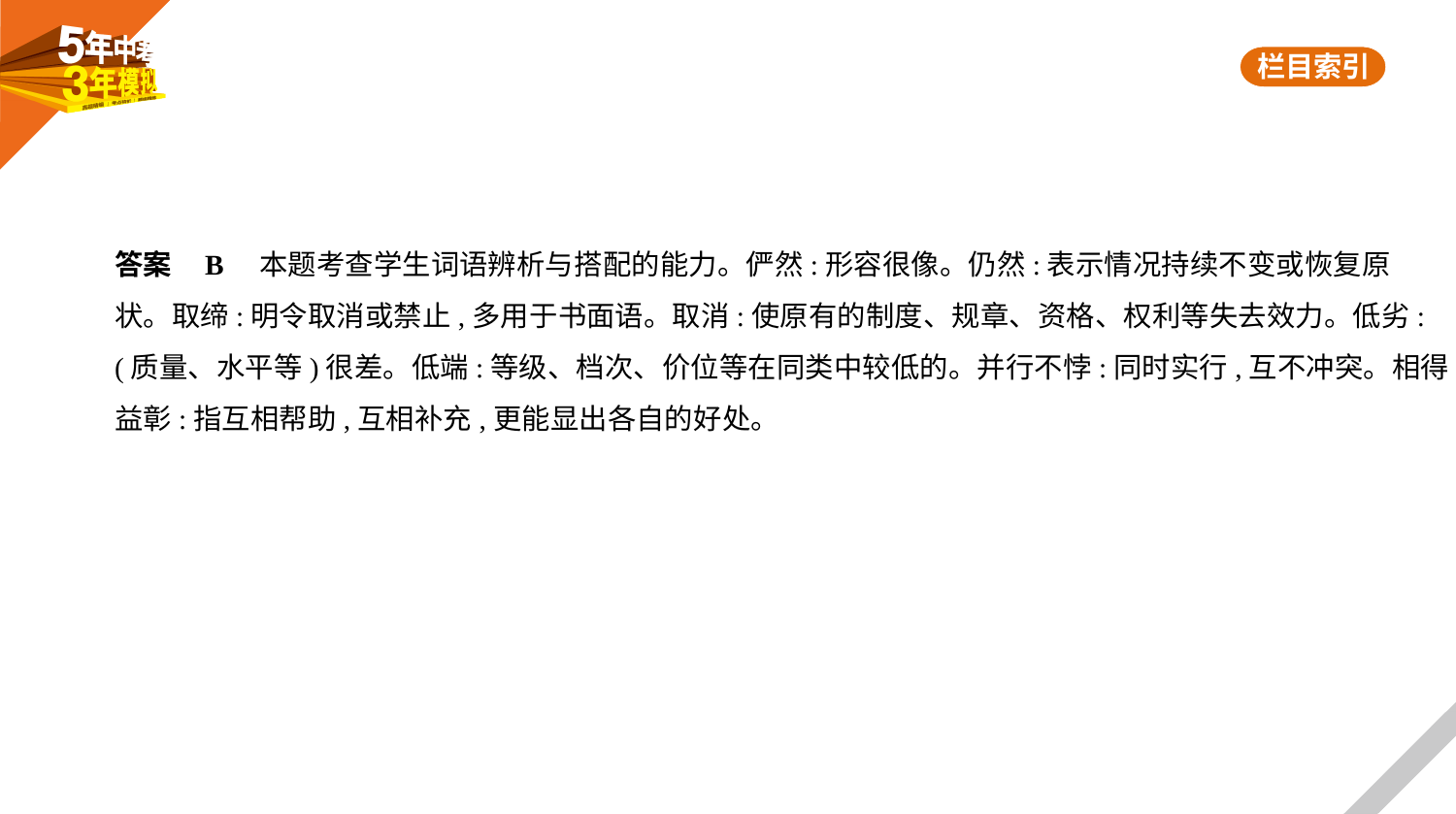

答案    B　本题考查学生词语辨析与搭配的能力。俨然:形容很像。仍然:表示情况持续不变或恢复原
状。取缔:明令取消或禁止,多用于书面语。取消:使原有的制度、规章、资格、权利等失去效力。低劣:
(质量、水平等)很差。低端:等级、档次、价位等在同类中较低的。并行不悖:同时实行,互不冲突。相得
益彰:指互相帮助,互相补充,更能显出各自的好处。